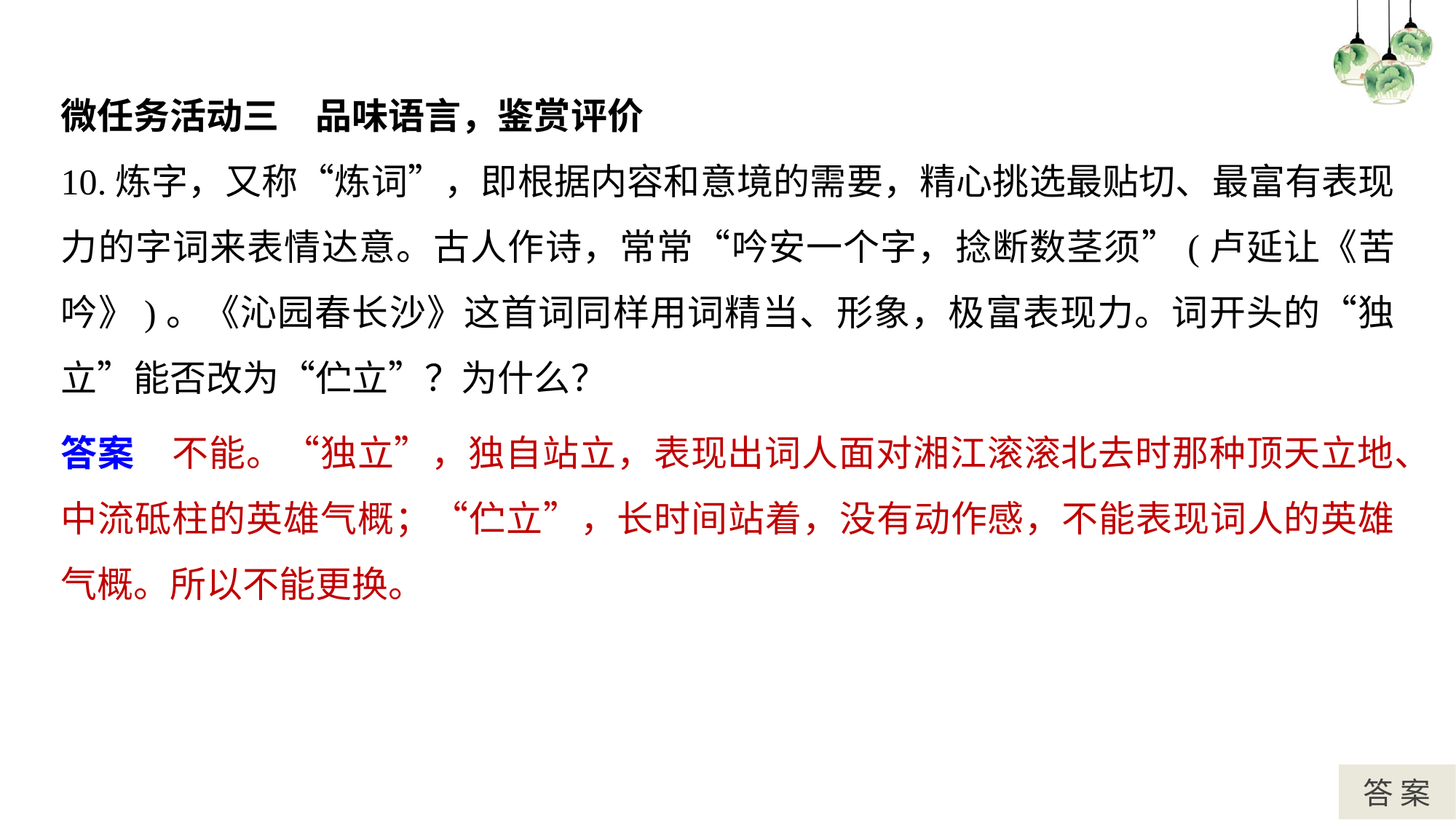

#
微任务活动三　品味语言，鉴赏评价
10.炼字，又称“炼词”，即根据内容和意境的需要，精心挑选最贴切、最富有表现力的字词来表情达意。古人作诗，常常“吟安一个字，捻断数茎须”(卢延让《苦吟》)。《沁园春长沙》这首词同样用词精当、形象，极富表现力。词开头的“独立”能否改为“伫立”？为什么？
答案　不能。“独立”，独自站立，表现出词人面对湘江滚滚北去时那种顶天立地、中流砥柱的英雄气概；“伫立”，长时间站着，没有动作感，不能表现词人的英雄气概。所以不能更换。
答 案